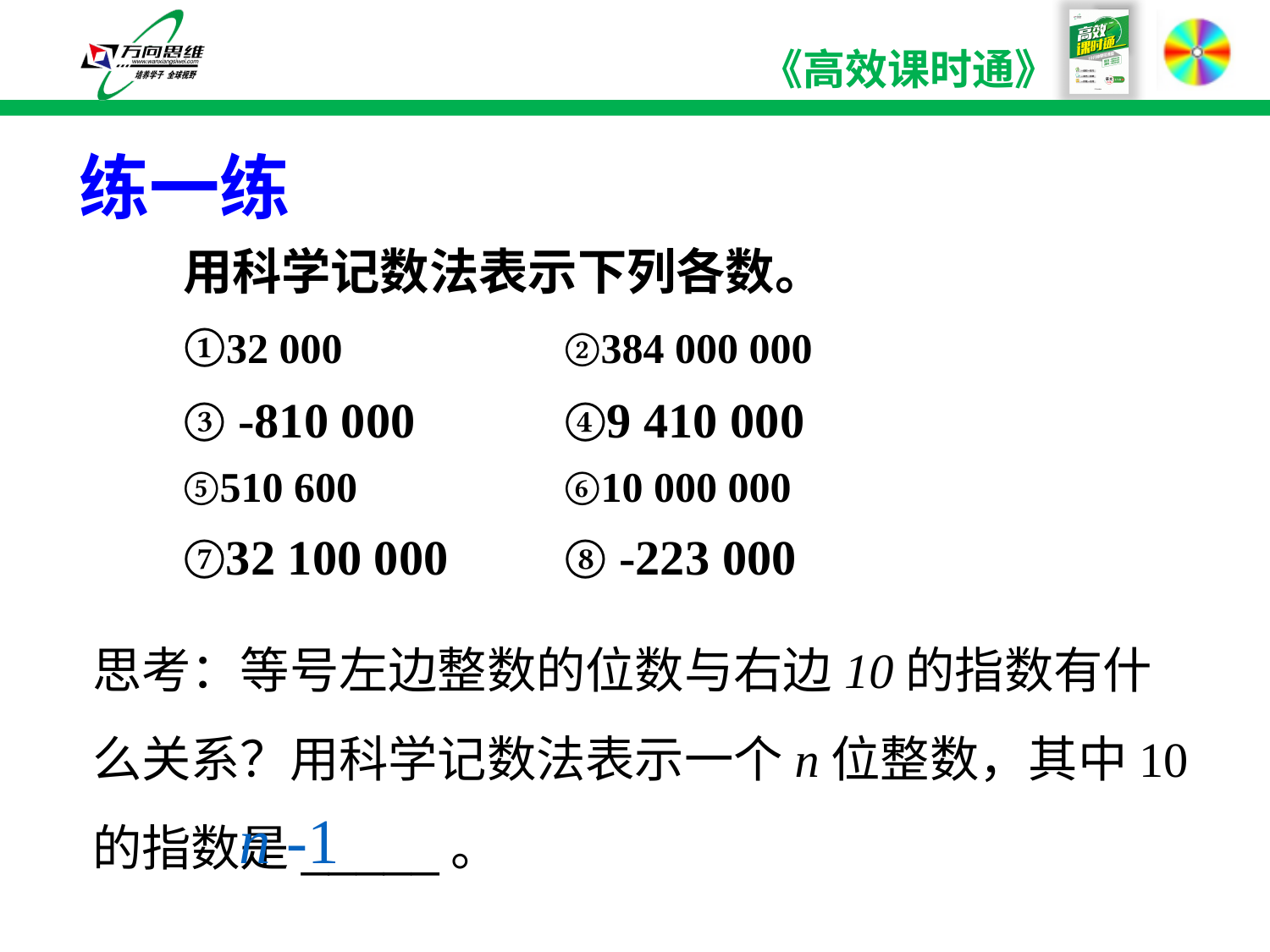

练一练
用科学记数法表示下列各数。
①32 000		②384 000 000
③ -810 000  	④9 410 000
⑤510 600	            ⑥10 000 000
⑦32 100 000	⑧ -223 000
思考：等号左边整数的位数与右边10的指数有什么关系？用科学记数法表示一个n位整数，其中10的指数是_____。
n -1